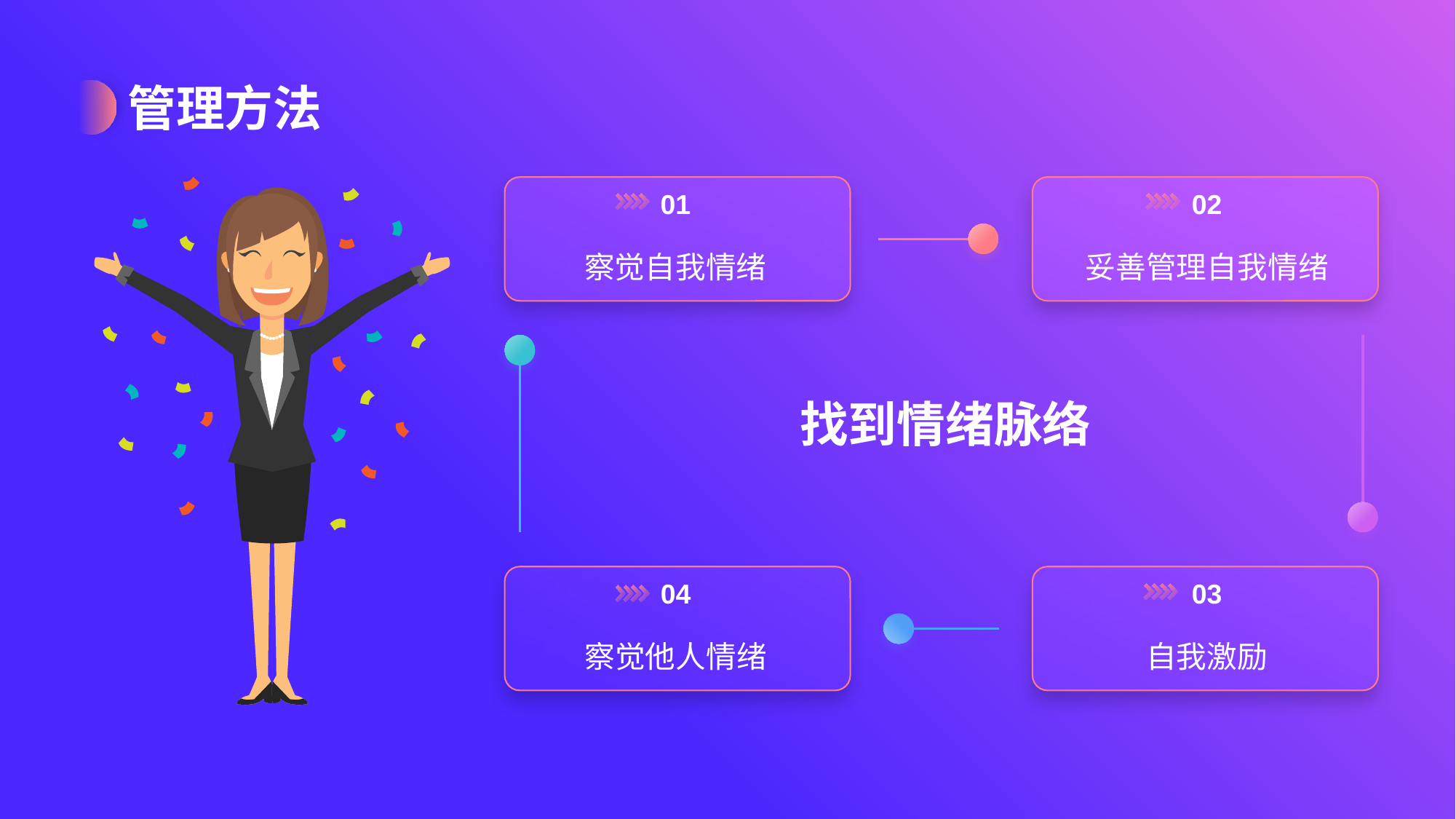

管理方法

01

察觉自我情绪

02

妥善管理自我情绪

找到情绪脉络

04

察觉他人情绪

03

自我激励